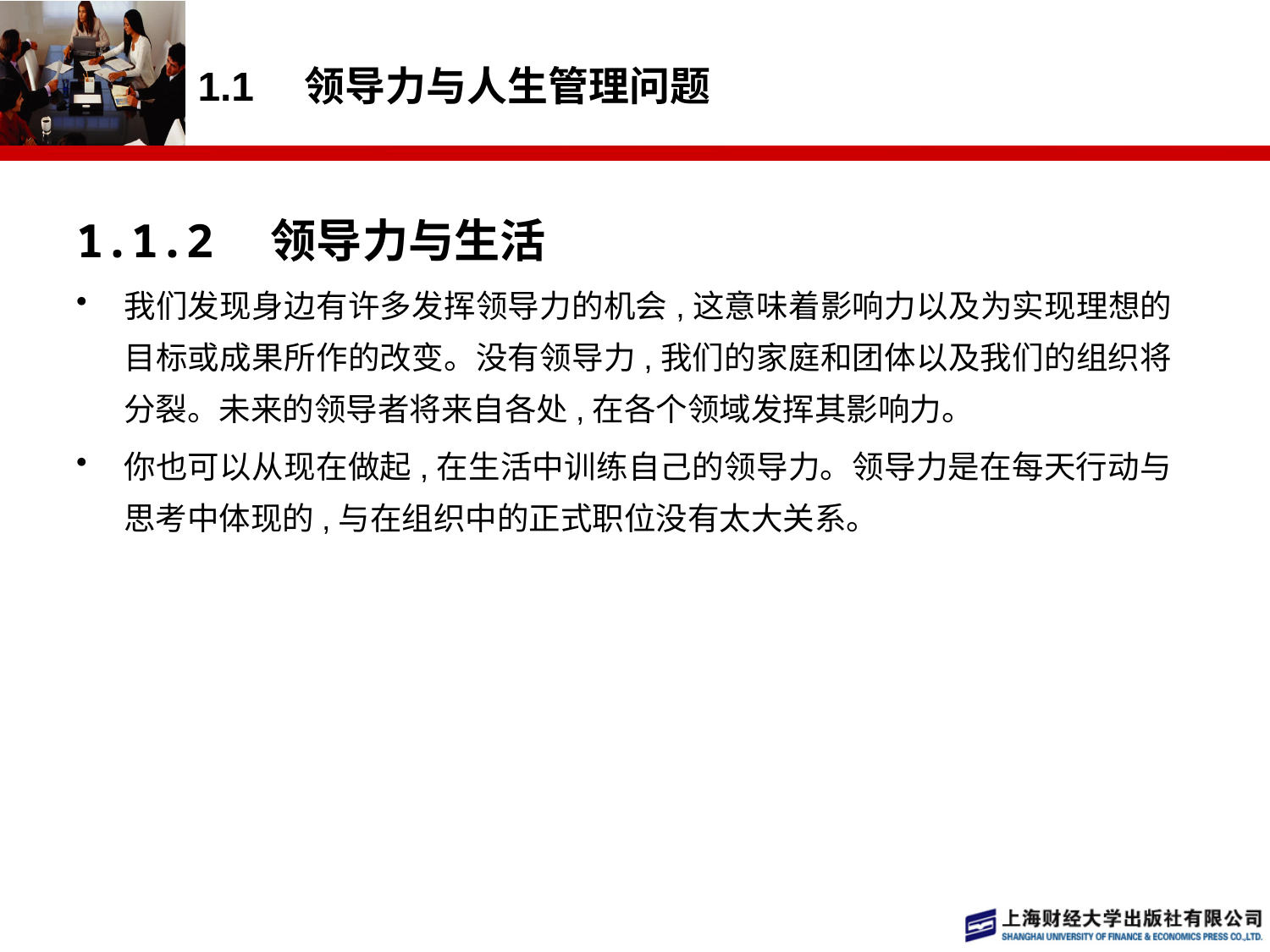

# 1.1　领导力与人生管理问题
1.1.2　领导力与生活
我们发现身边有许多发挥领导力的机会,这意味着影响力以及为实现理想的目标或成果所作的改变。没有领导力,我们的家庭和团体以及我们的组织将分裂。未来的领导者将来自各处,在各个领域发挥其影响力。
你也可以从现在做起,在生活中训练自己的领导力。领导力是在每天行动与思考中体现的,与在组织中的正式职位没有太大关系。